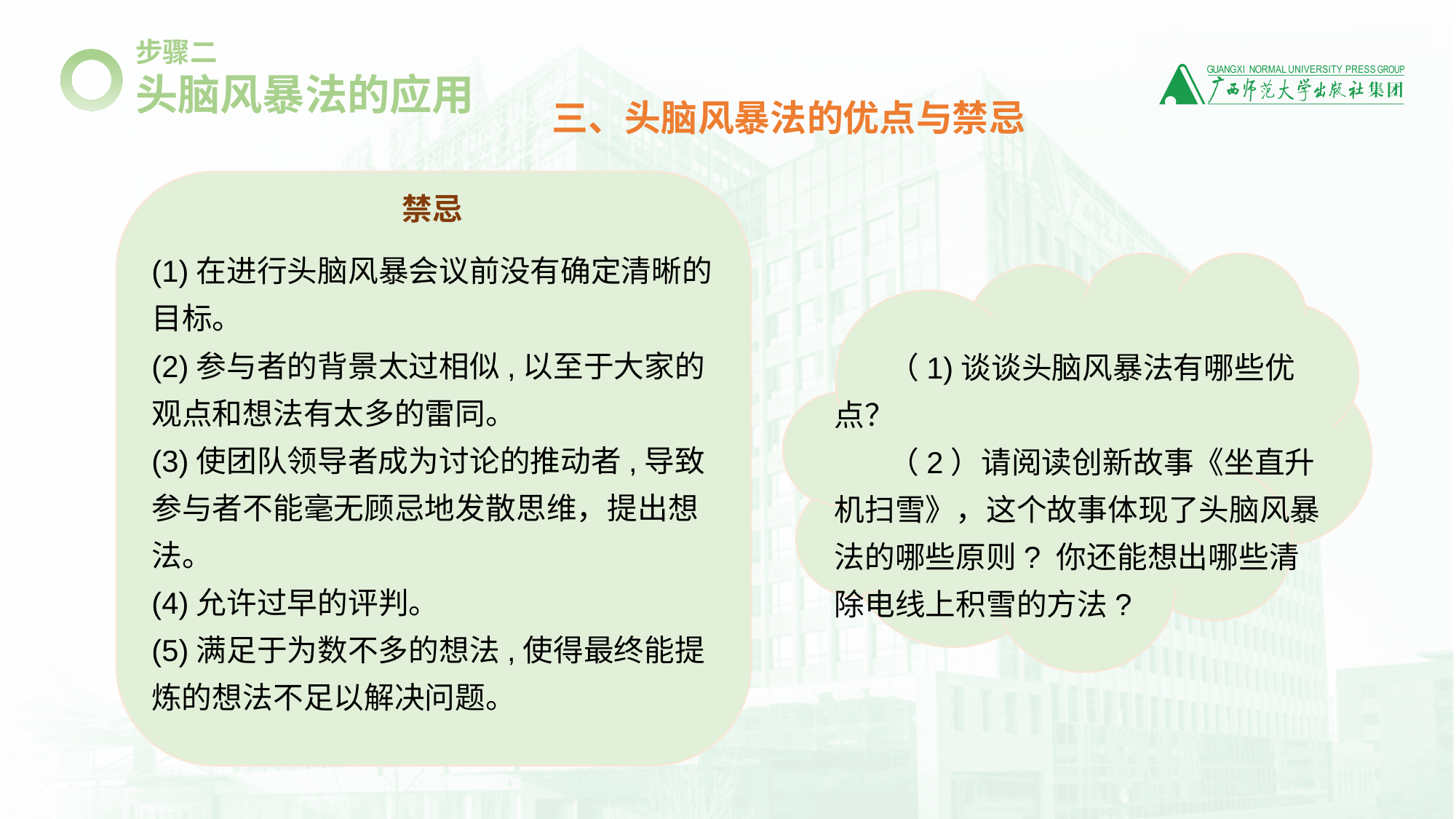

步骤二
头脑风暴法的应用

三、头脑风暴法的优点与禁忌

禁忌

(1)在进行头脑风暴会议前没有确定清晰的目标。
(2)参与者的背景太过相似,以至于大家的观点和想法有太多的雷同。
(3)使团队领导者成为讨论的推动者,导致参与者不能毫无顾忌地发散思维，提出想法。
(4)允许过早的评判。
(5)满足于为数不多的想法,使得最终能提炼的想法不足以解决问题。

（1)谈谈头脑风暴法有哪些优点？
（2）请阅读创新故事《坐直升机扫雪》，这个故事体现了头脑风暴法的哪些原则? 你还能想出哪些清除电线上积雪的方法?